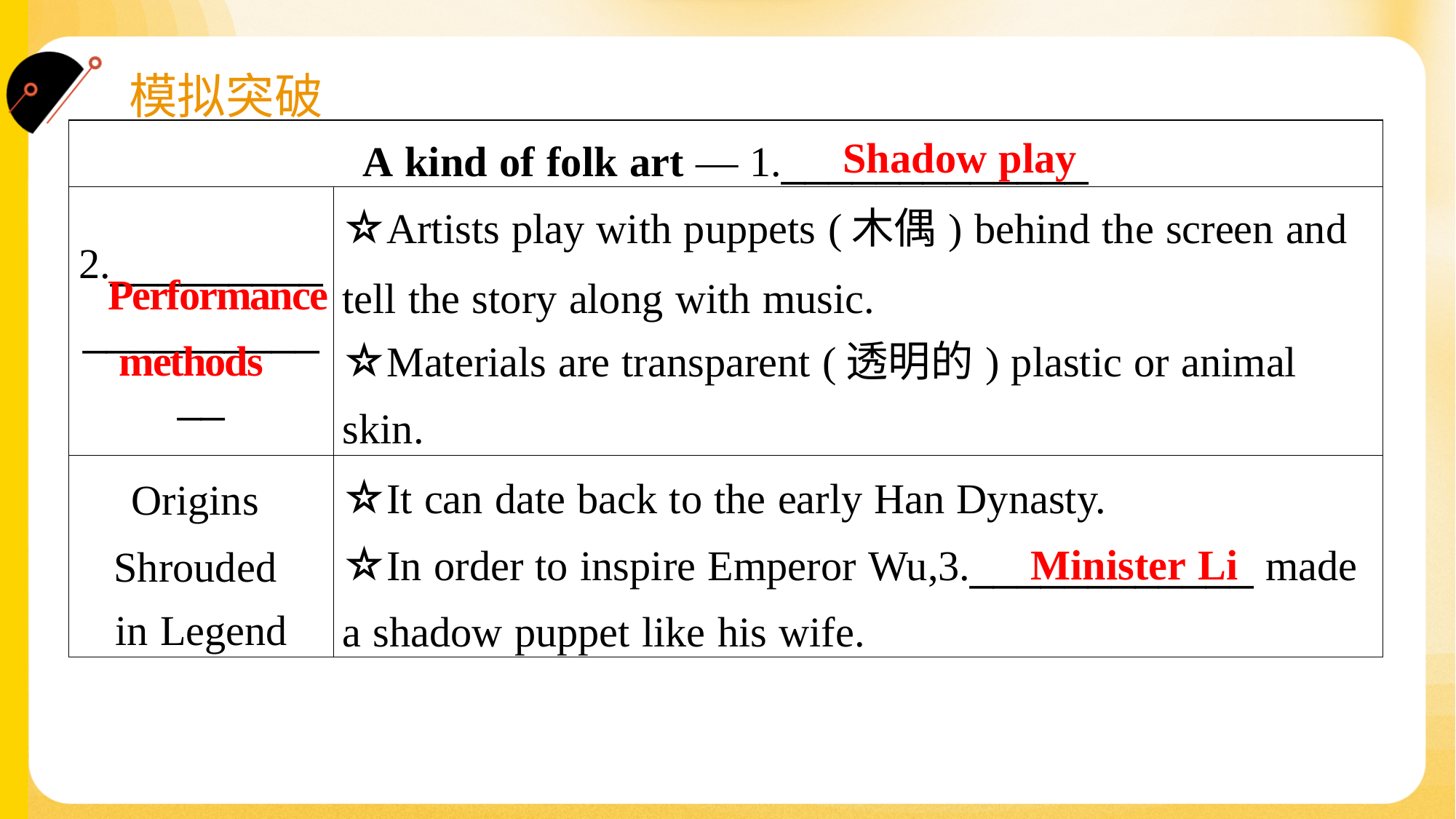

Shadow play
| A kind of folk art — 1.\_\_\_\_\_\_\_\_\_\_\_\_\_ |  |
| --- | --- |
| 2.\_\_\_\_\_\_\_\_\_\_\_\_\_\_\_\_\_\_\_\_\_ | ☆Artists play with puppets (木偶) behind the screen and tell the story along with music. ☆Materials are transparent (透明的) plastic or animal skin. |
| Origins Shrouded in Legend | ☆It can date back to the early Han Dynasty. ☆In order to inspire Emperor Wu,3.\_\_\_\_\_\_\_\_\_\_\_\_ made a shadow puppet like his wife. |
Performance methods
Minister Li